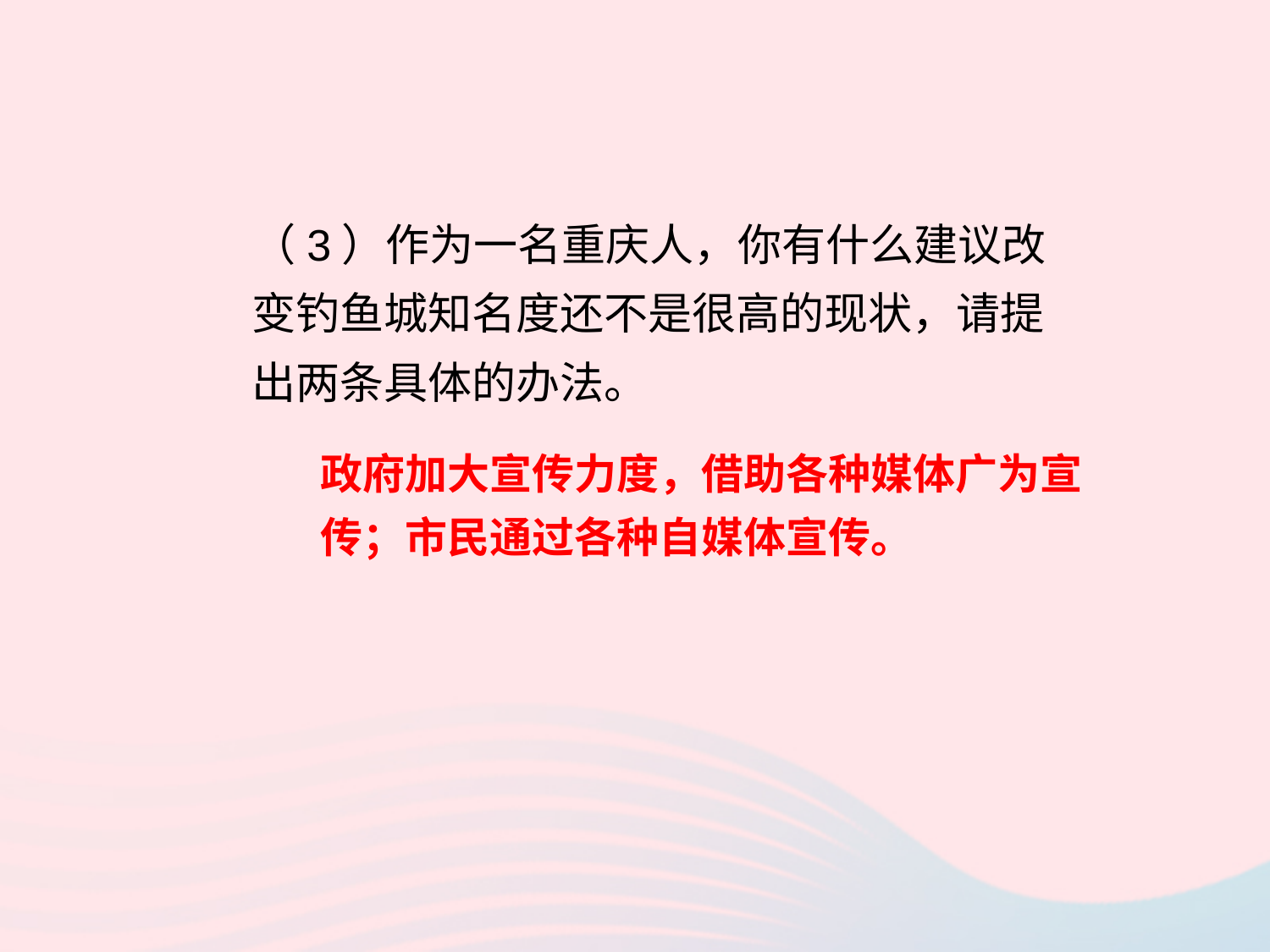

（3）作为一名重庆人，你有什么建议改变钓鱼城知名度还不是很高的现状，请提出两条具体的办法。
政府加大宣传力度，借助各种媒体广为宣传；市民通过各种自媒体宣传。